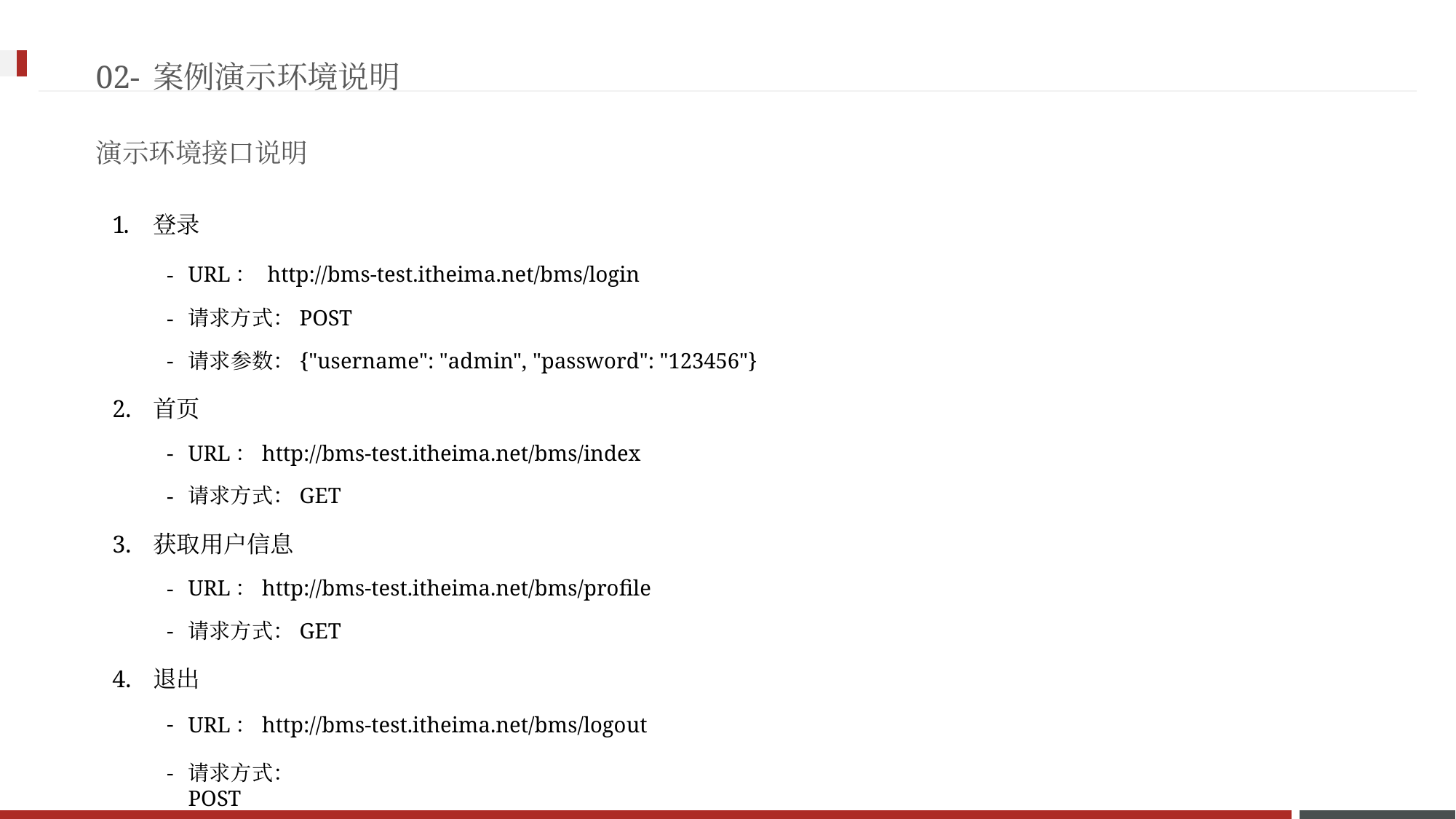

02-案例演示环境说明

演示环境接口说明

登录
URL： http://bms-test.itheima.net/bms/login
请求方式：POST
请求参数：{"username": "admin", "password": "123456"}
首页
URL：http://bms-test.itheima.net/bms/index
请求方式：GET
获取用户信息
URL：http://bms-test.itheima.net/bms/profile
请求方式：GET
退出
URL：http://bms-test.itheima.net/bms/logout

请求方式：POST